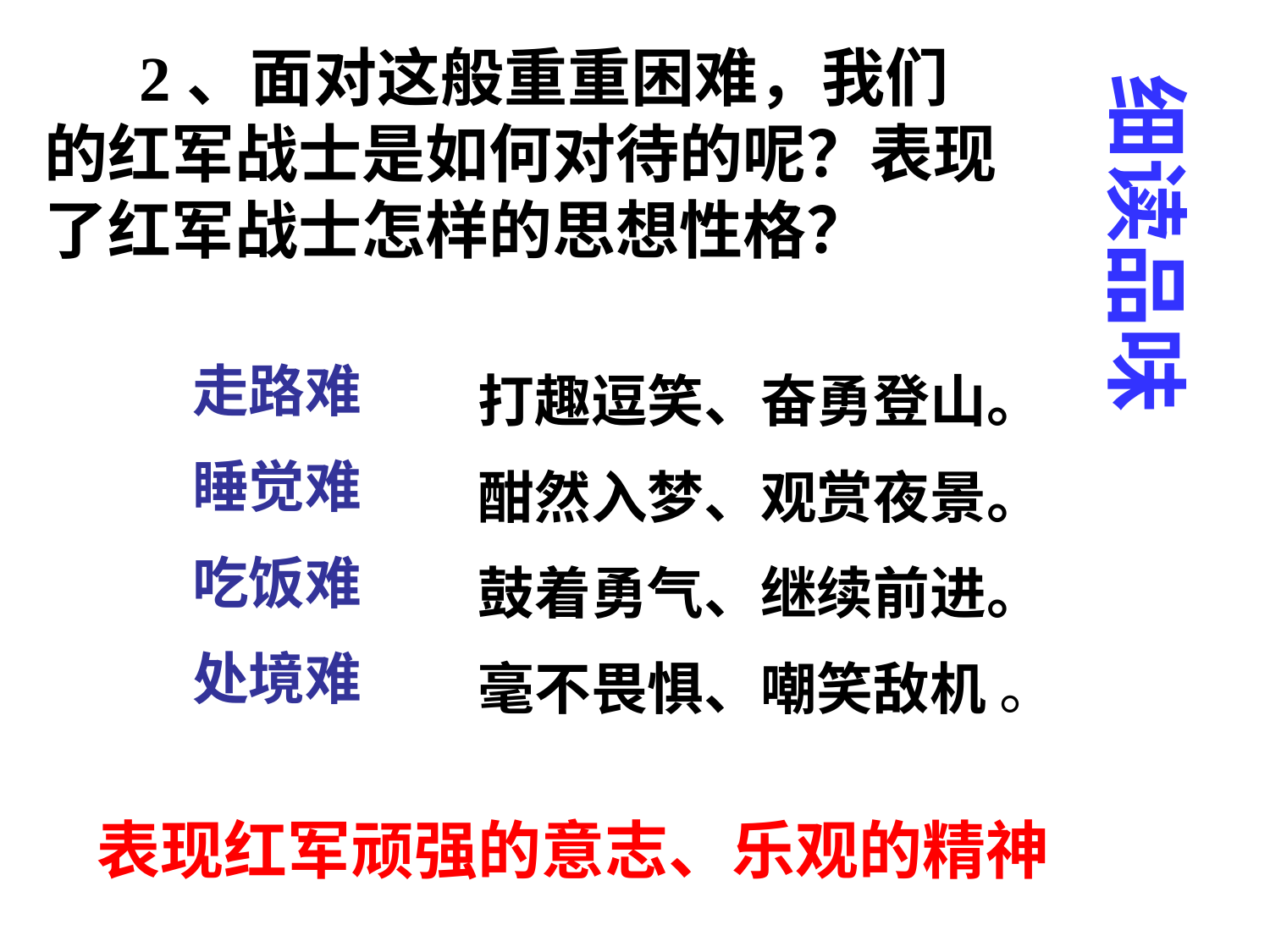

2、面对这般重重困难，我们的红军战士是如何对待的呢？表现了红军战士怎样的思想性格？

细读品味
走路难
睡觉难
吃饭难
处境难
打趣逗笑、奋勇登山。
酣然入梦、观赏夜景。
鼓着勇气、继续前进。
毫不畏惧、嘲笑敌机 。
表现红军顽强的意志、乐观的精神